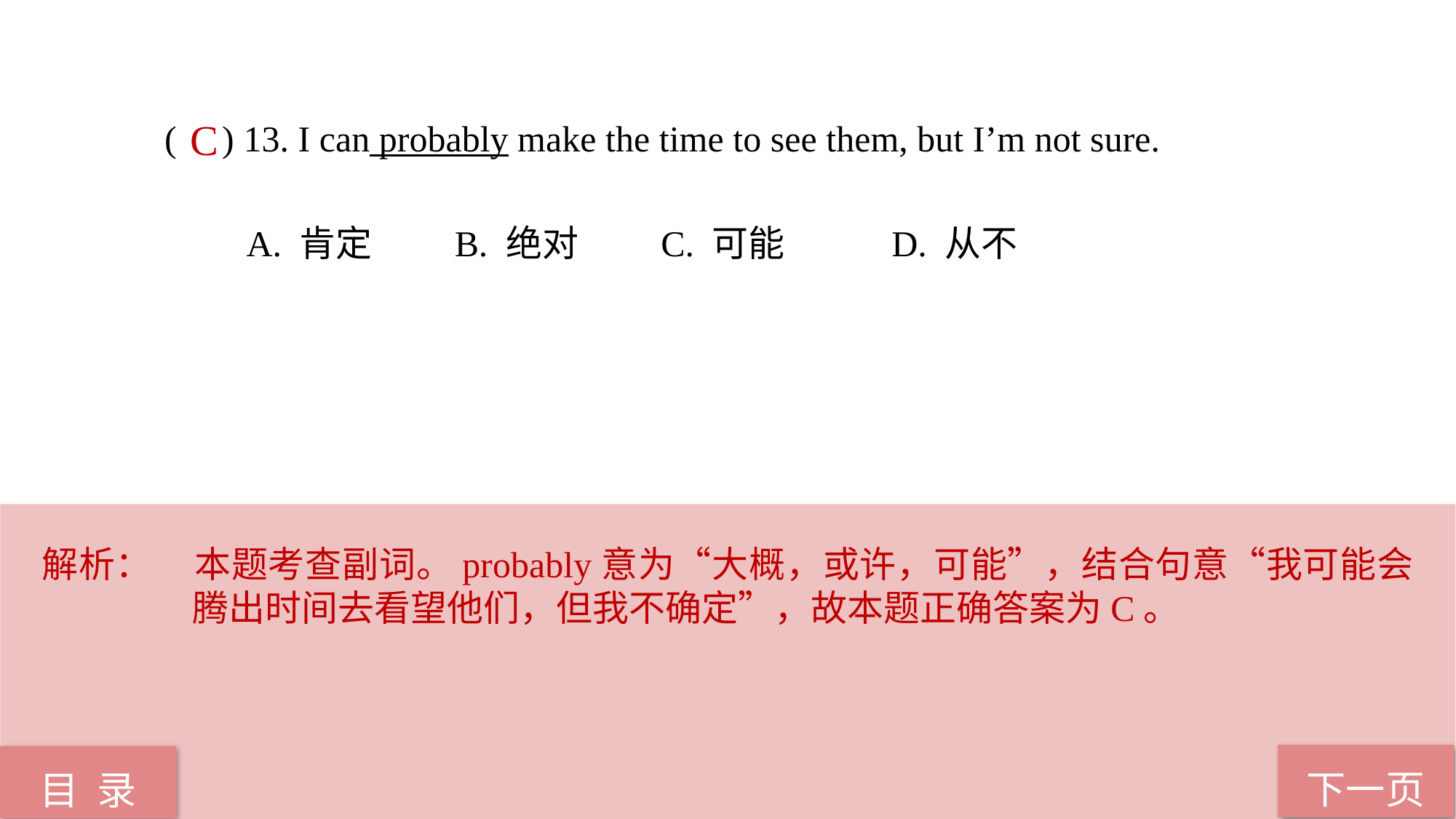

(     ) 13. I can probably make the time to see them, but I’m not sure.

         A. 肯定         B. 绝对         C. 可能            D. 从不
C
解析：	本题考查副词。probably意为“大概，或许，可能”，结合句意“我可能会腾出时间去看望他们，但我不确定”，故本题正确答案为C。